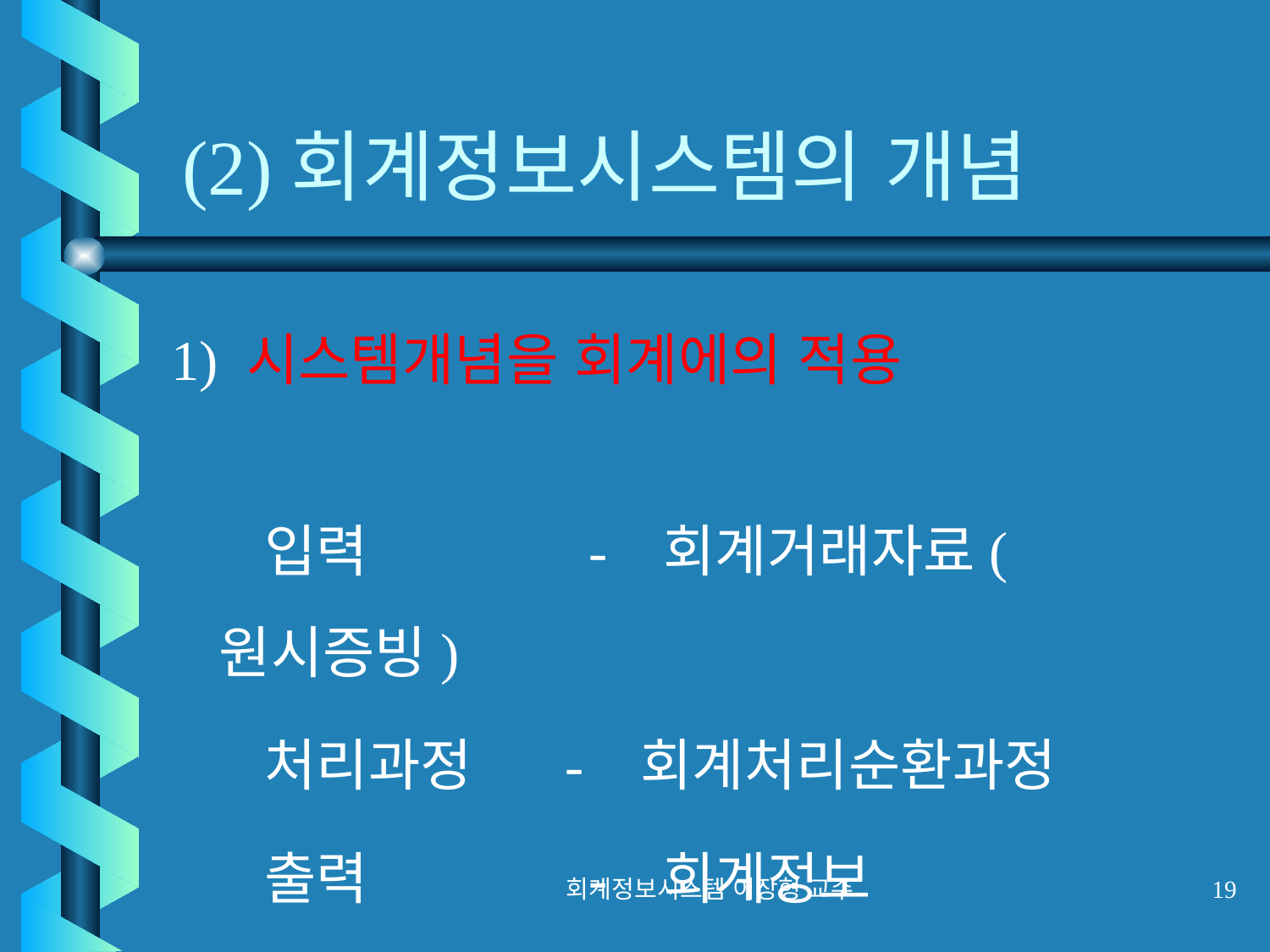

# (2)회계정보시스템의 개념
1) 시스템개념을 회계에의 적용

     입력             -   회계거래자료(원시증빙)
     처리과정     -   회계처리순환과정
     출력             -   회계정보
회계정보시스템 이장형 교수
19